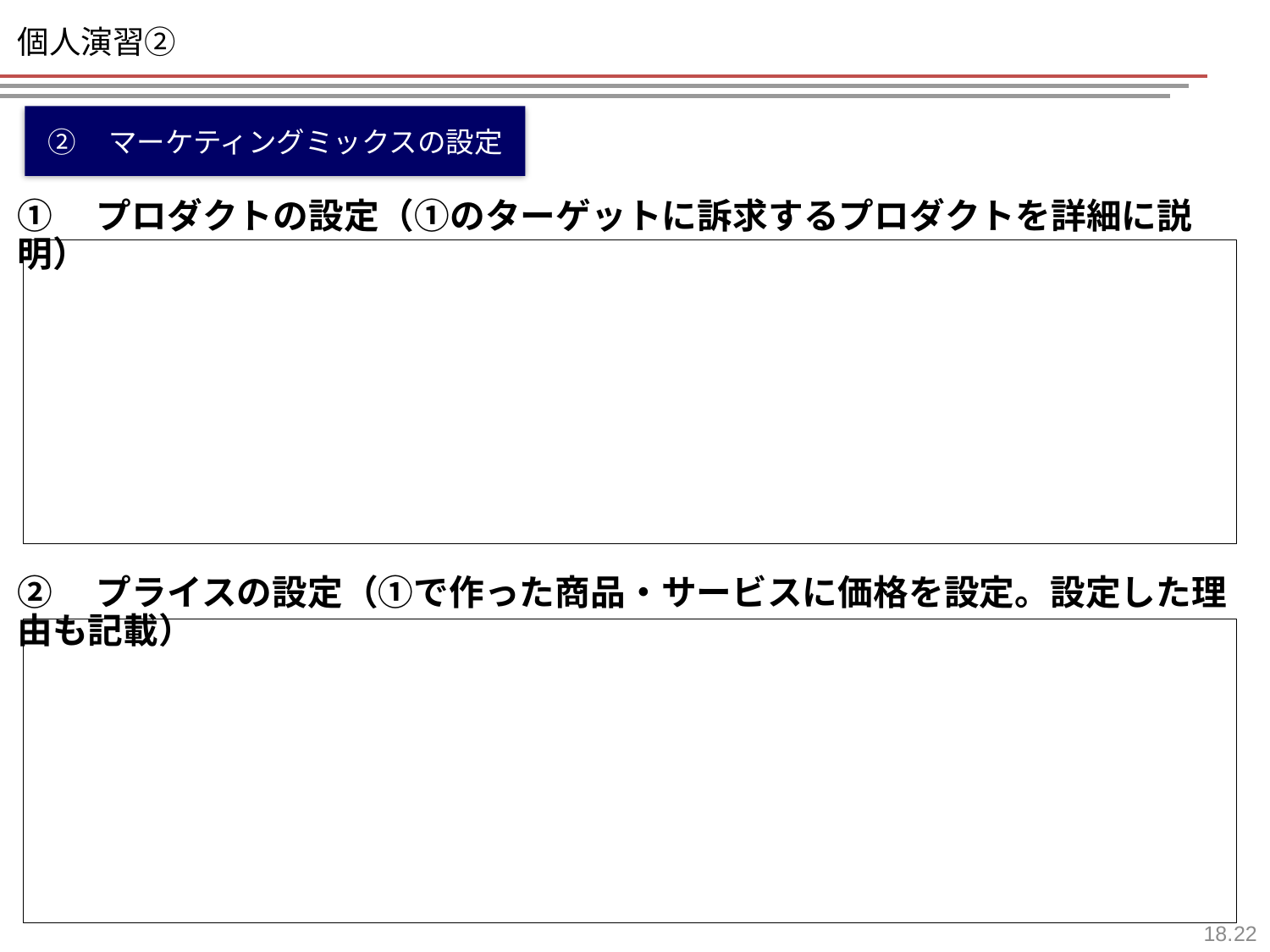

# 個人演習②
②　マーケティングミックスの設定
①　プロダクトの設定（①のターゲットに訴求するプロダクトを詳細に説明）

②　プライスの設定（①で作った商品・サービスに価格を設定。設定した理由も記載）

22